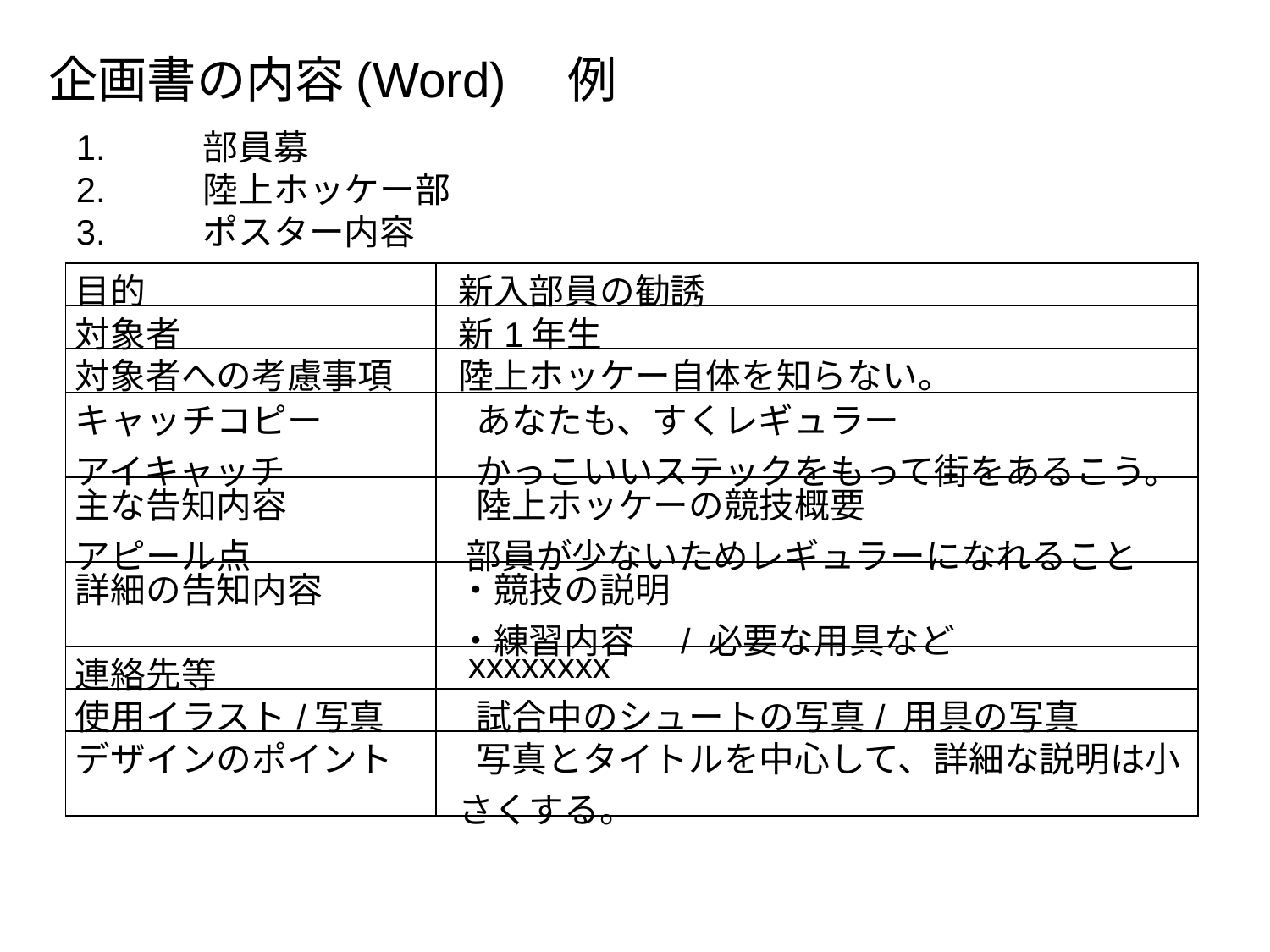

企画書の内容(Word)　例
1.	部員募
2.	陸上ホッケー部
3.	ポスター内容
| 目的 | 新入部員の勧誘 |
| --- | --- |
| 対象者 | 新1年生 |
| 対象者への考慮事項 | 陸上ホッケー自体を知らない。 |
| キャッチコピー アイキャッチ | あなたも、すくレギュラー かっこいいステックをもって街をあるこう。 |
| 主な告知内容 アピール点 | 陸上ホッケーの競技概要 部員が少ないためレギュラーになれること |
| 詳細の告知内容 | ・競技の説明 ・練習内容　/ 必要な用具など |
| 連絡先等 | xxxxxxxx |
| 使用イラスト/写真 | 試合中のシュートの写真/ 用具の写真 |
| デザインのポイント | 写真とタイトルを中心して、詳細な説明は小さくする。 |